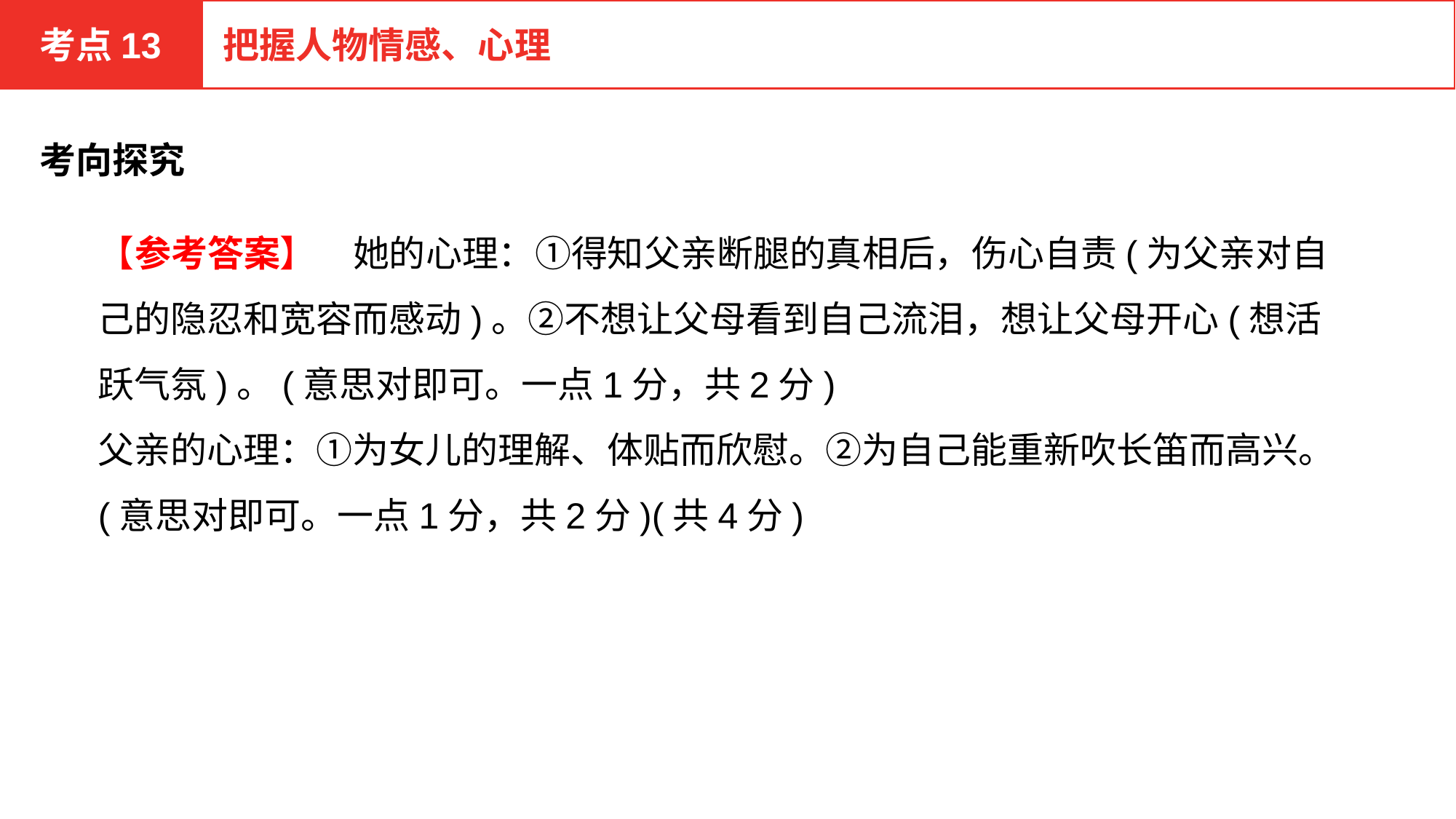

考点13
把握人物情感、心理
考向探究

【参考答案】　她的心理：①得知父亲断腿的真相后，伤心自责(为父亲对自己的隐忍和宽容而感动)。②不想让父母看到自己流泪，想让父母开心(想活跃气氛)。(意思对即可。一点1分，共2分)
父亲的心理：①为女儿的理解、体贴而欣慰。②为自己能重新吹长笛而高兴。(意思对即可。一点1分，共2分)(共4分)